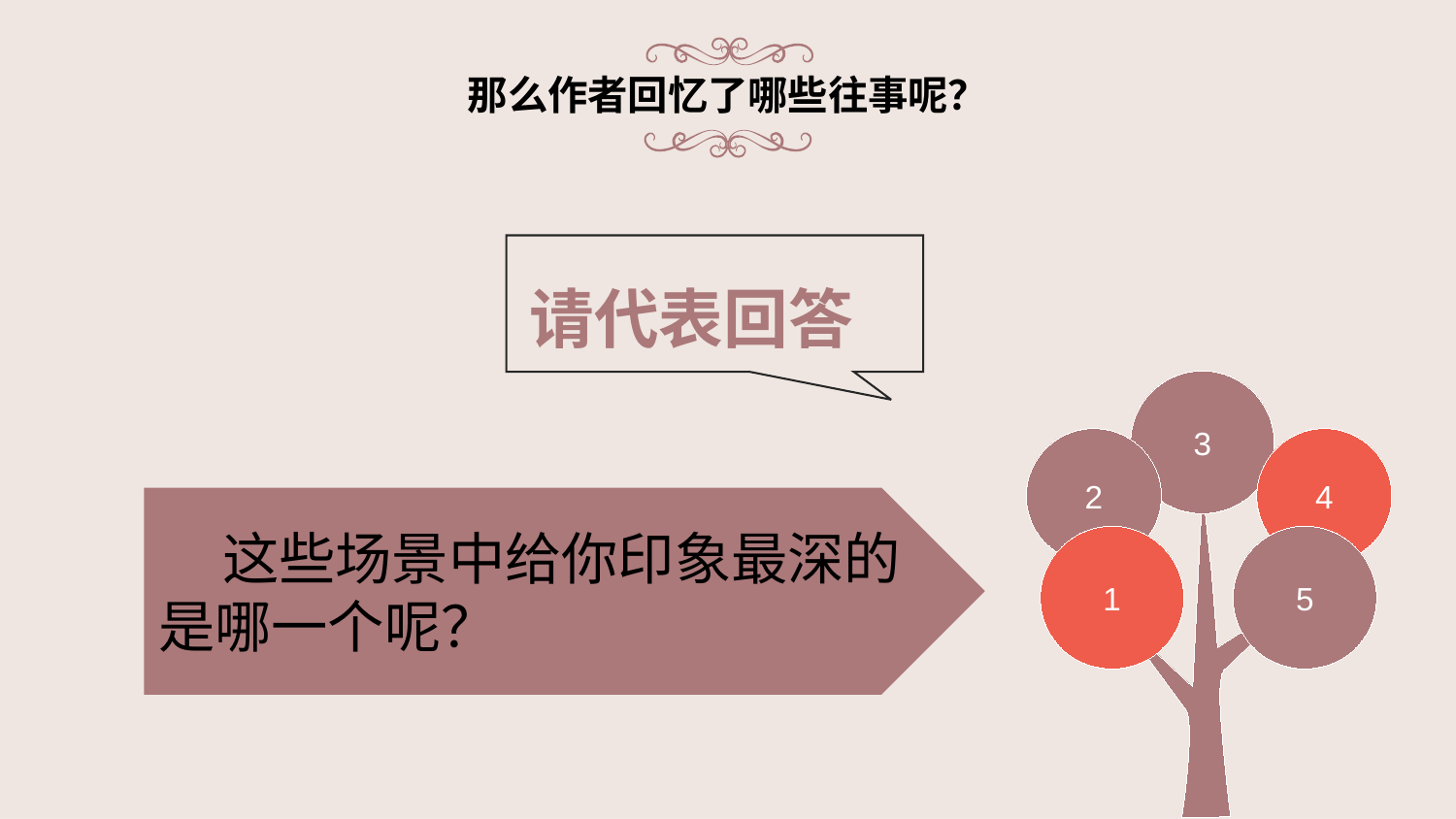

# 那么作者回忆了哪些往事呢？

请代表回答
3
2
4

1
5
    这些场景中给你印象最深的是哪一个呢？